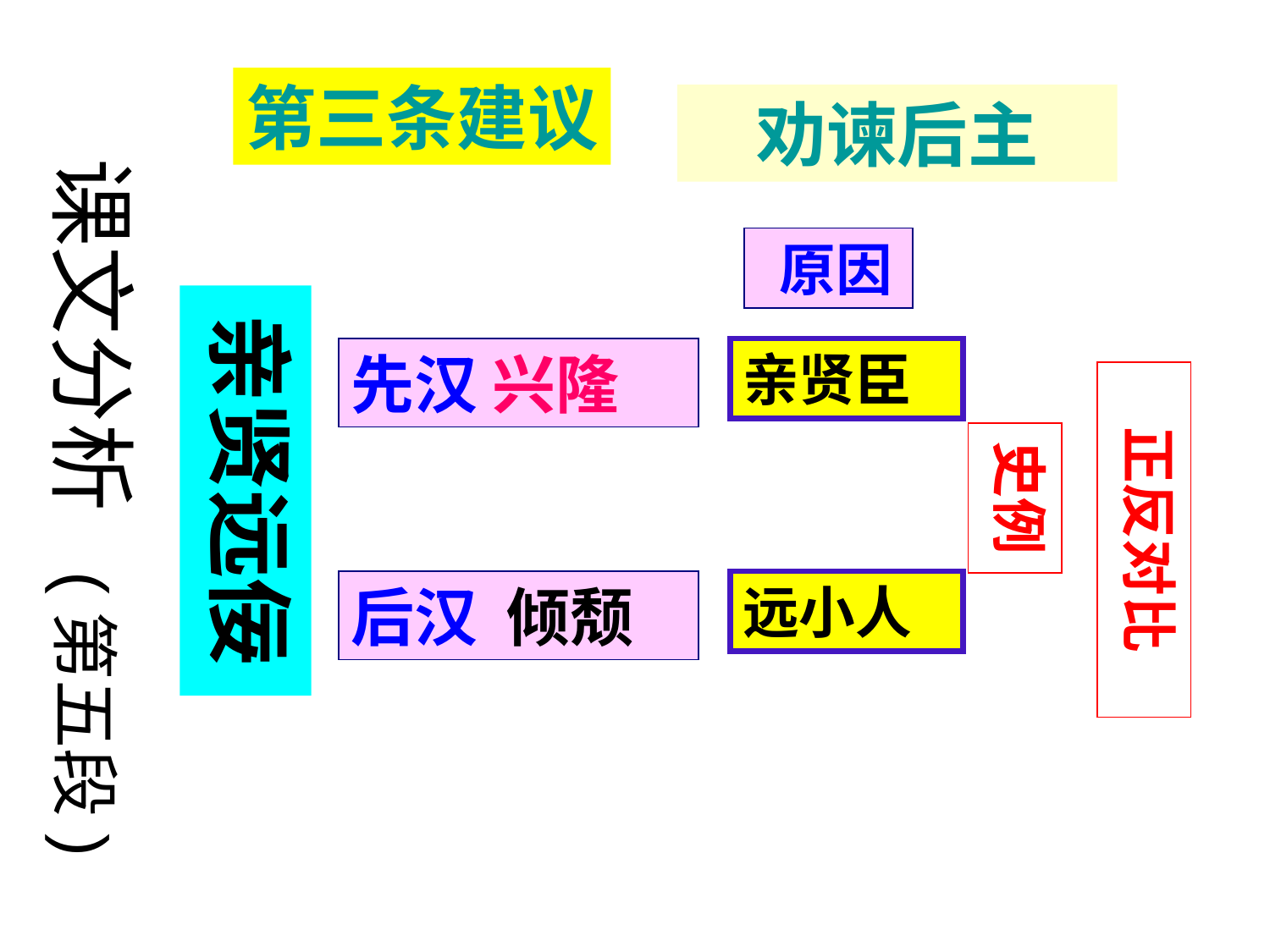

课文分析  (第五段)

第三条建议

劝谏后主
 原因
亲贤远佞
先汉 兴隆
亲贤臣
正反对比
史例
后汉  倾颓
远小人